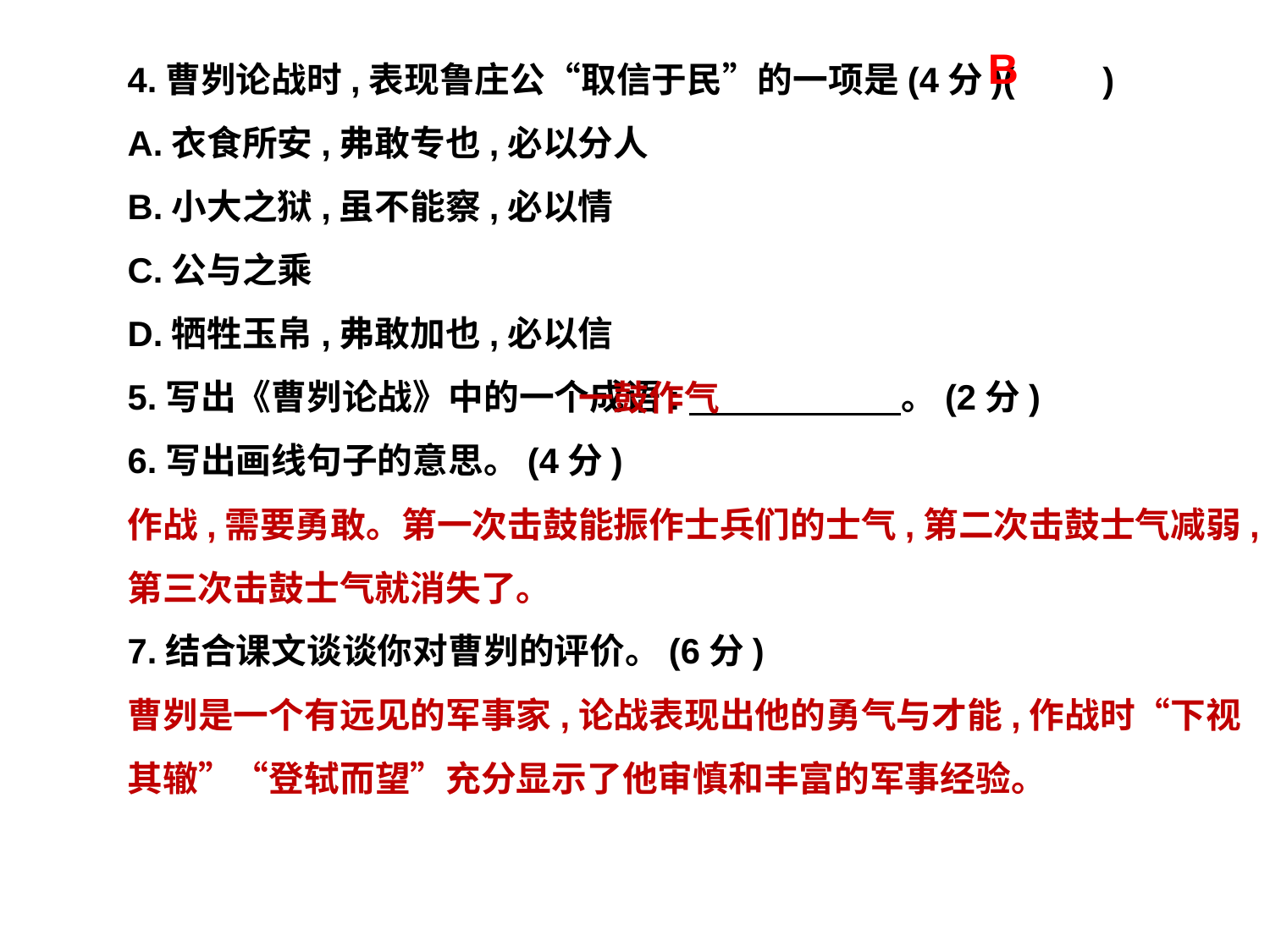

4.曹刿论战时,表现鲁庄公“取信于民”的一项是(4分)(　　)
A.衣食所安,弗敢专也,必以分人
B.小大之狱,虽不能察,必以情
C.公与之乘
D.牺牲玉帛,弗敢加也,必以信
5.写出《曹刿论战》中的一个成语:　　　　　　。(2分)
6.写出画线句子的意思。(4分)

7.结合课文谈谈你对曹刿的评价。(6分)

B
                                                       一鼓作气

作战,需要勇敢。第一次击鼓能振作士兵们的士气,第二次击鼓士气减弱,
第三次击鼓士气就消失了。

曹刿是一个有远见的军事家,论战表现出他的勇气与才能,作战时“下视
其辙”“登轼而望”充分显示了他审慎和丰富的军事经验。